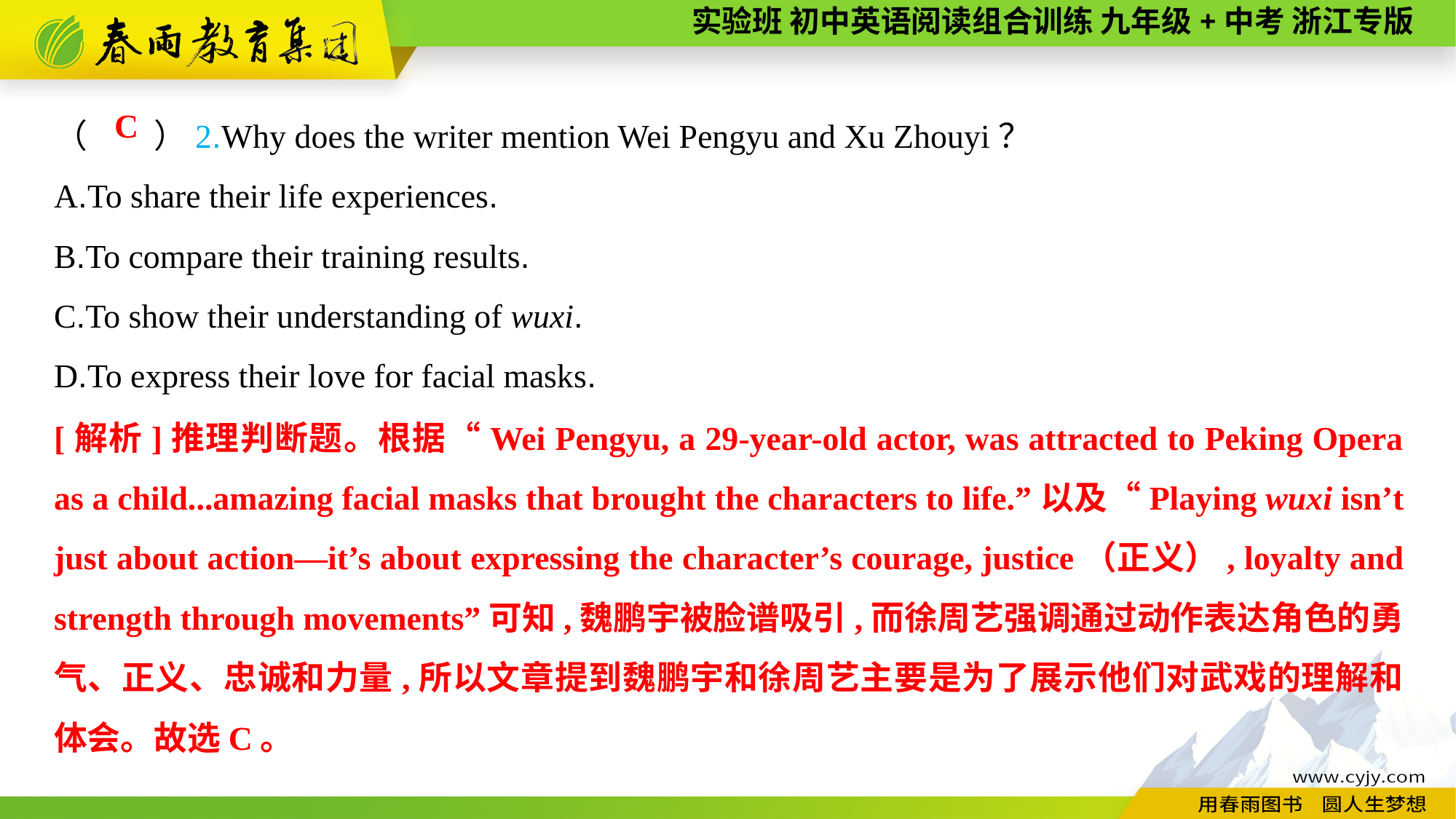

（　　）2.Why does the writer mention Wei Pengyu and Xu Zhouyi？
A.To share their life experiences.
B.To compare their training results.
C.To show their understanding of wuxi.
D.To express their love for facial masks.
C
[解析]推理判断题。根据“Wei Pengyu, a 29-year-old actor, was attracted to Peking Opera as a child...amazing facial masks that brought the characters to life.”以及“Playing wuxi isn’t just about action—it’s about expressing the character’s courage, justice（正义）, loyalty and strength through movements”可知,魏鹏宇被脸谱吸引,而徐周艺强调通过动作表达角色的勇气、正义、忠诚和力量,所以文章提到魏鹏宇和徐周艺主要是为了展示他们对武戏的理解和体会。故选C。